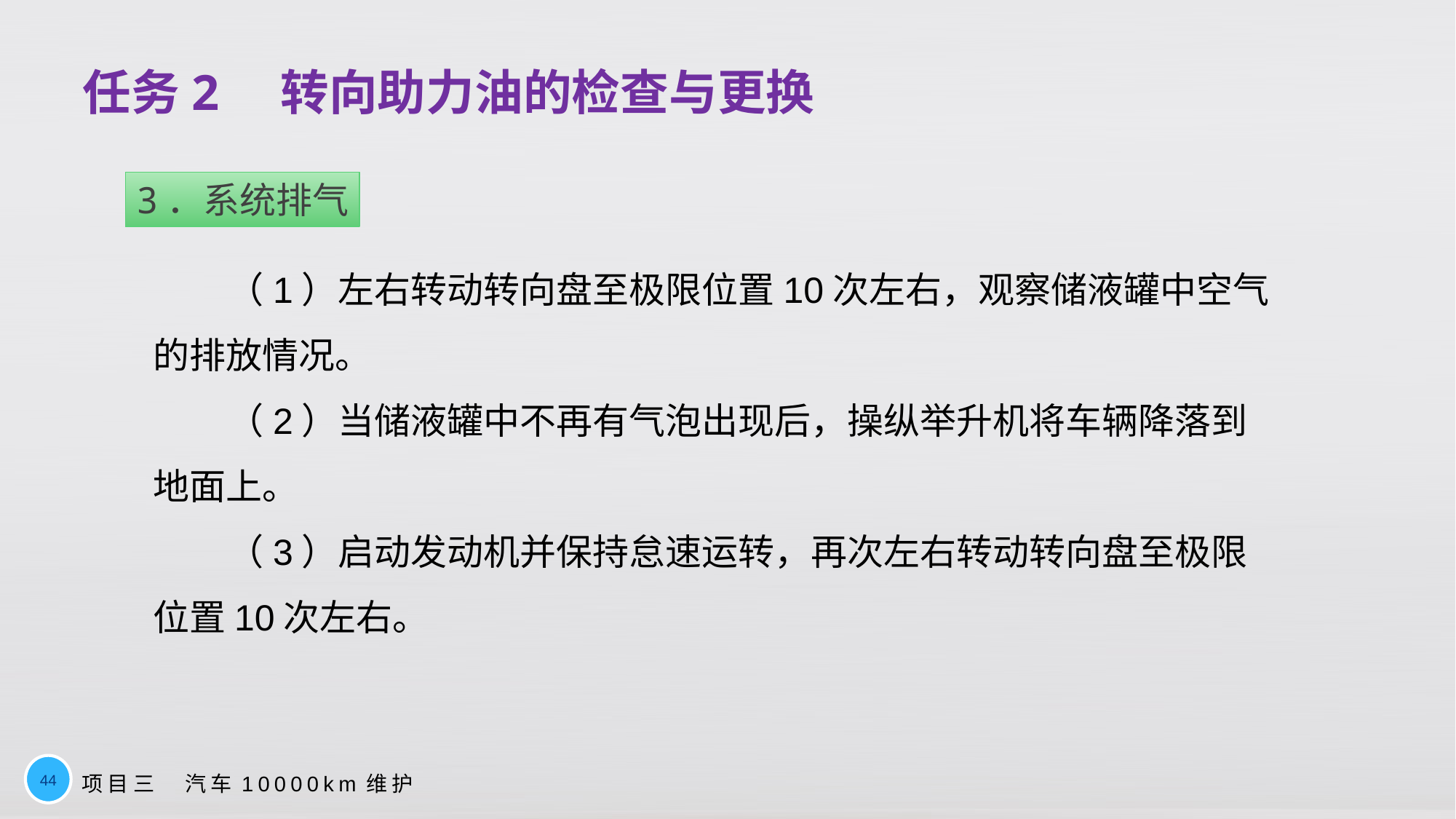

# 任务2　转向助力油的检查与更换
3．系统排气
（1）左右转动转向盘至极限位置10次左右，观察储液罐中空气的排放情况。
（2）当储液罐中不再有气泡出现后，操纵举升机将车辆降落到地面上。
（3）启动发动机并保持怠速运转，再次左右转动转向盘至极限位置10次左右。
44